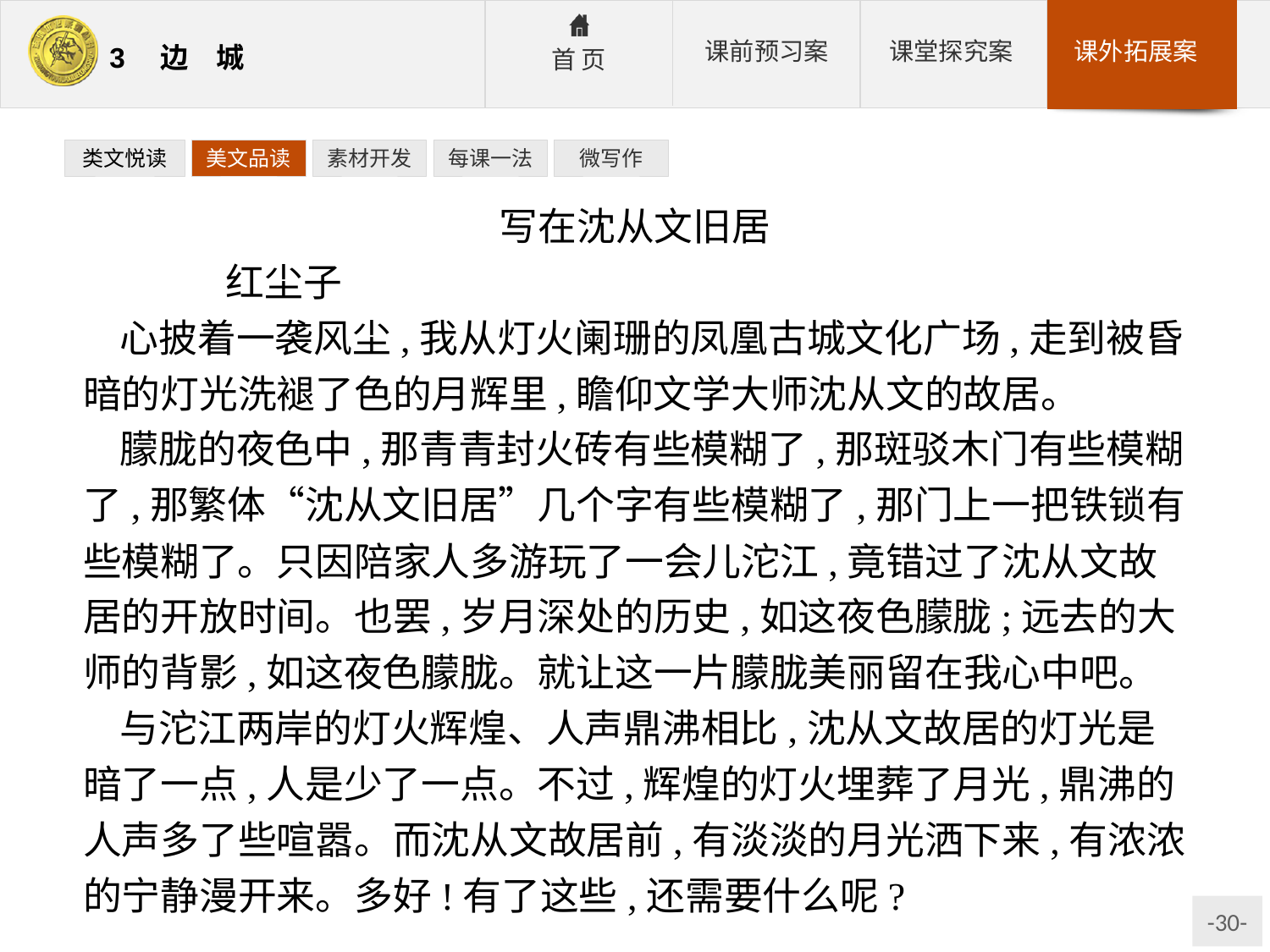

类文悦读
美文品读
素材开发
每课一法
微写作
写在沈从文旧居
	红尘子
心披着一袭风尘,我从灯火阑珊的凤凰古城文化广场,走到被昏暗的灯光洗褪了色的月辉里,瞻仰文学大师沈从文的故居。
朦胧的夜色中,那青青封火砖有些模糊了,那斑驳木门有些模糊了,那繁体“沈从文旧居”几个字有些模糊了,那门上一把铁锁有些模糊了。只因陪家人多游玩了一会儿沱江,竟错过了沈从文故居的开放时间。也罢,岁月深处的历史,如这夜色朦胧;远去的大师的背影,如这夜色朦胧。就让这一片朦胧美丽留在我心中吧。
与沱江两岸的灯火辉煌、人声鼎沸相比,沈从文故居的灯光是暗了一点,人是少了一点。不过,辉煌的灯火埋葬了月光,鼎沸的人声多了些喧嚣。而沈从文故居前,有淡淡的月光洒下来,有浓浓的宁静漫开来。多好!有了这些,还需要什么呢?